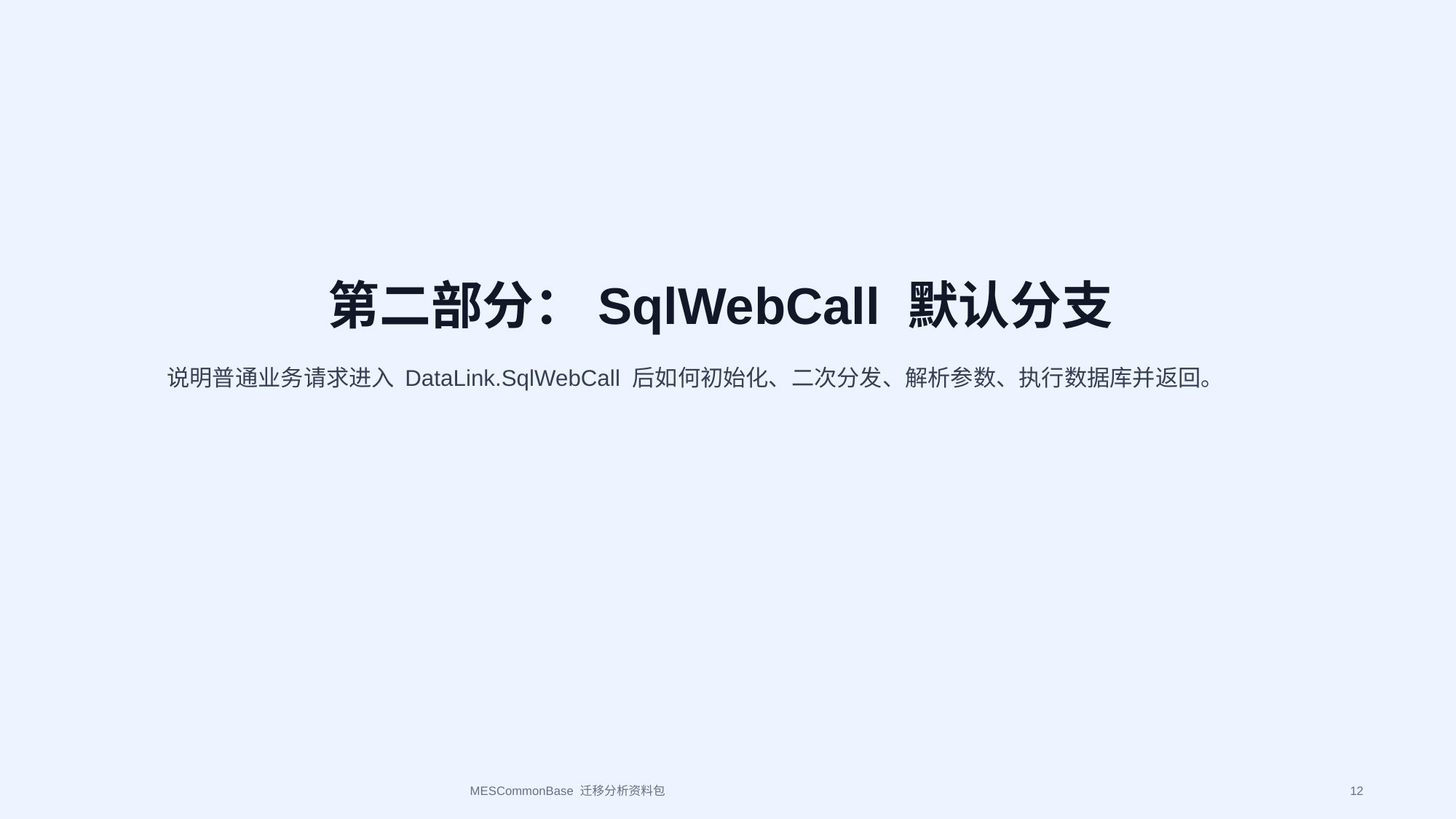

第二部分：SqlWebCall 默认分支
说明普通业务请求进入 DataLink.SqlWebCall 后如何初始化、二次分发、解析参数、执行数据库并返回。
MESCommonBase 迁移分析资料包
12